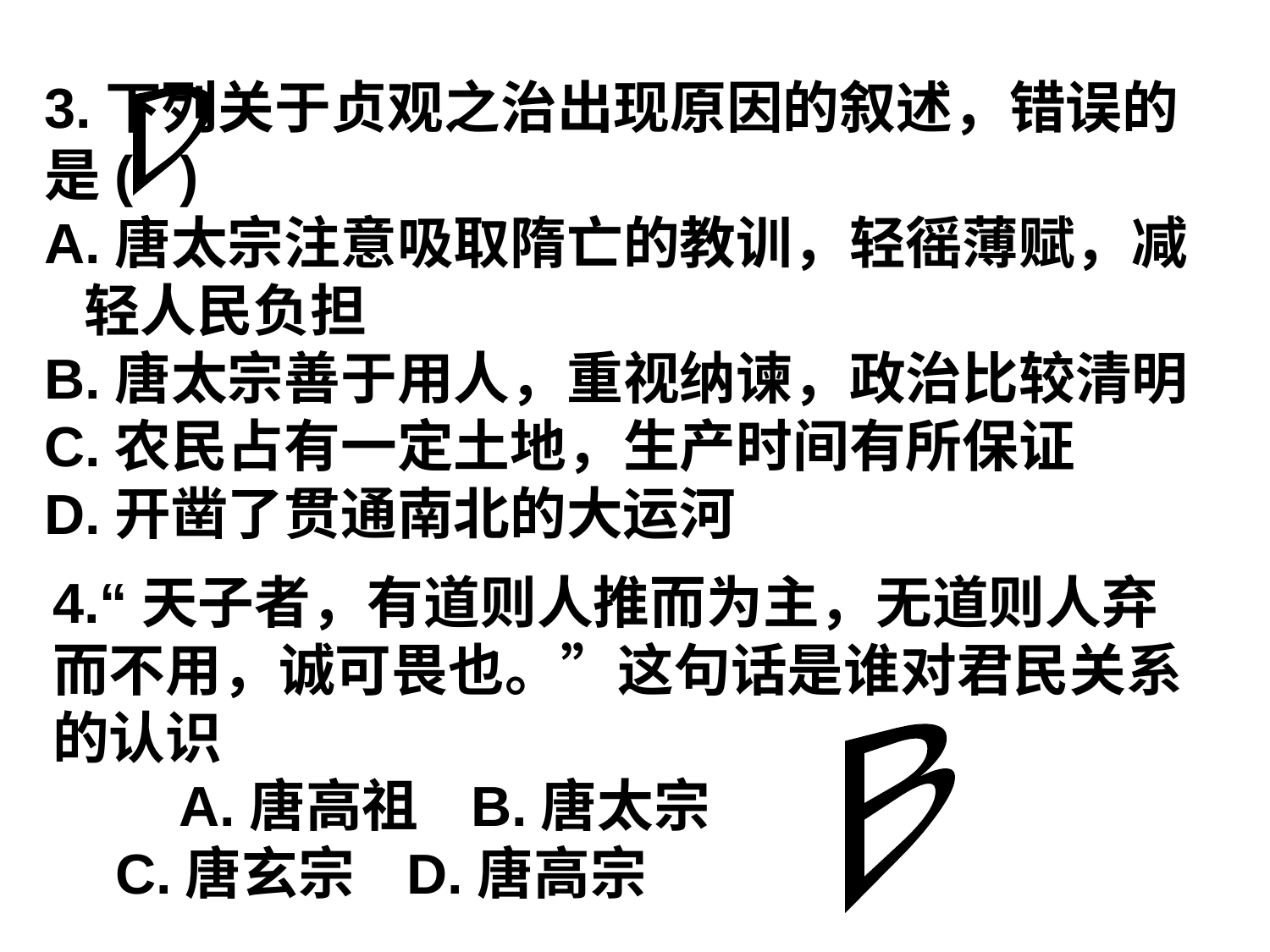

3.下列关于贞观之治出现原因的叙述，错误的是(   )
A.唐太宗注意吸取隋亡的教训，轻徭薄赋，减
  轻人民负担
B.唐太宗善于用人，重视纳谏，政治比较清明
C.农民占有一定土地，生产时间有所保证
D.开凿了贯通南北的大运河
D
4.“天子者，有道则人推而为主，无道则人弃而不用，诚可畏也。”这句话是谁对君民关系的认识
　　A.唐高祖   B.唐太宗
    C.唐玄宗   D.唐高宗
B